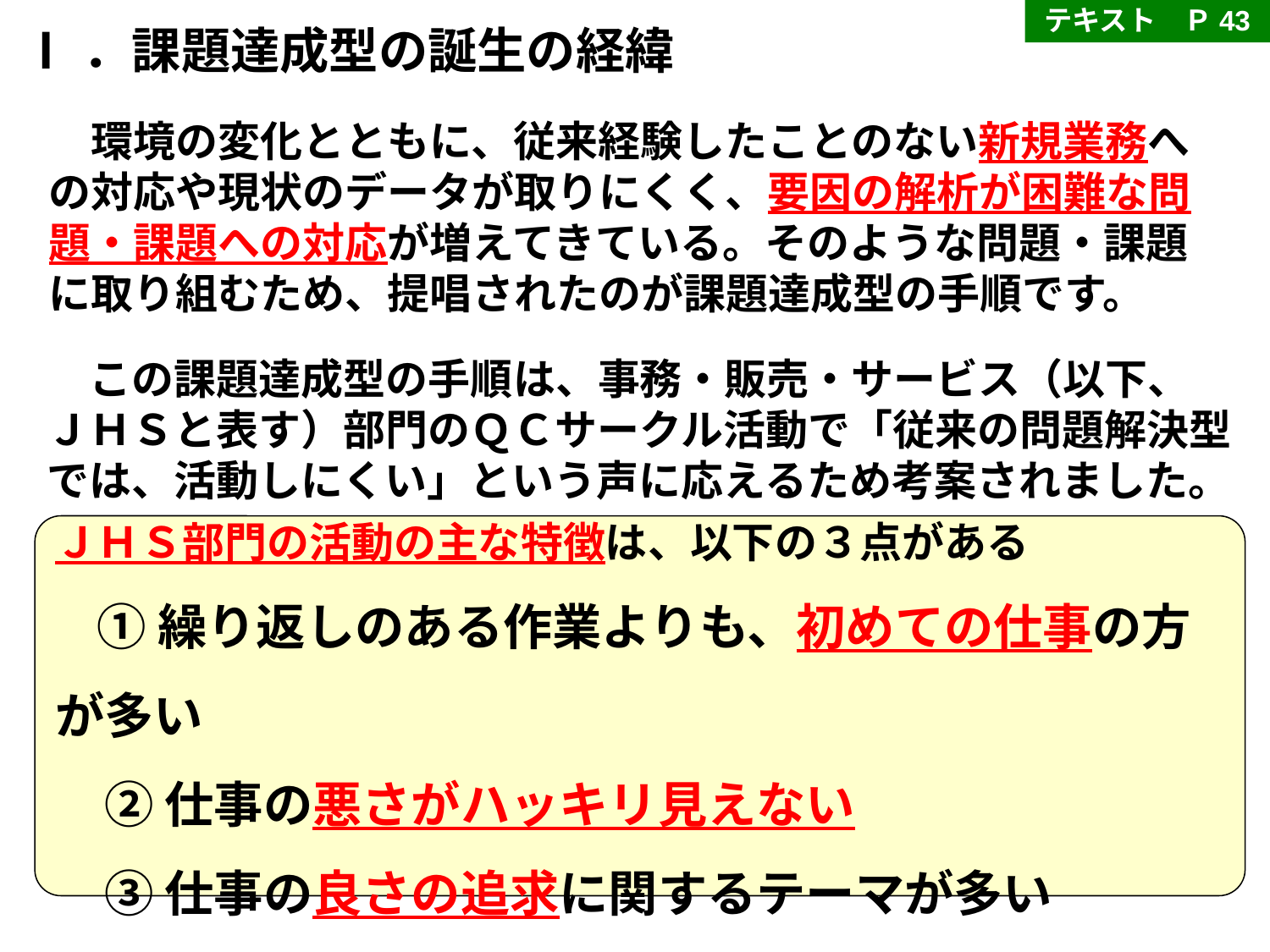

テキスト　Ｐ43
Ⅰ．課題達成型の誕生の経緯
　環境の変化とともに、従来経験したことのない新規業務への対応や現状のデータが取りにくく、要因の解析が困難な問題・課題への対応が増えてきている。そのような問題・課題に取り組むため、提唱されたのが課題達成型の手順です。
　この課題達成型の手順は、事務・販売・サービス（以下、ＪＨＳと表す）部門のＱＣサークル活動で「従来の問題解決型では、活動しにくい」という声に応えるため考案されました。
ＪＨＳ部門の活動の主な特徴は、以下の３点がある
　① 繰り返しのある作業よりも、初めての仕事の方が多い
　② 仕事の悪さがハッキリ見えない
　③ 仕事の良さの追求に関するテーマが多い